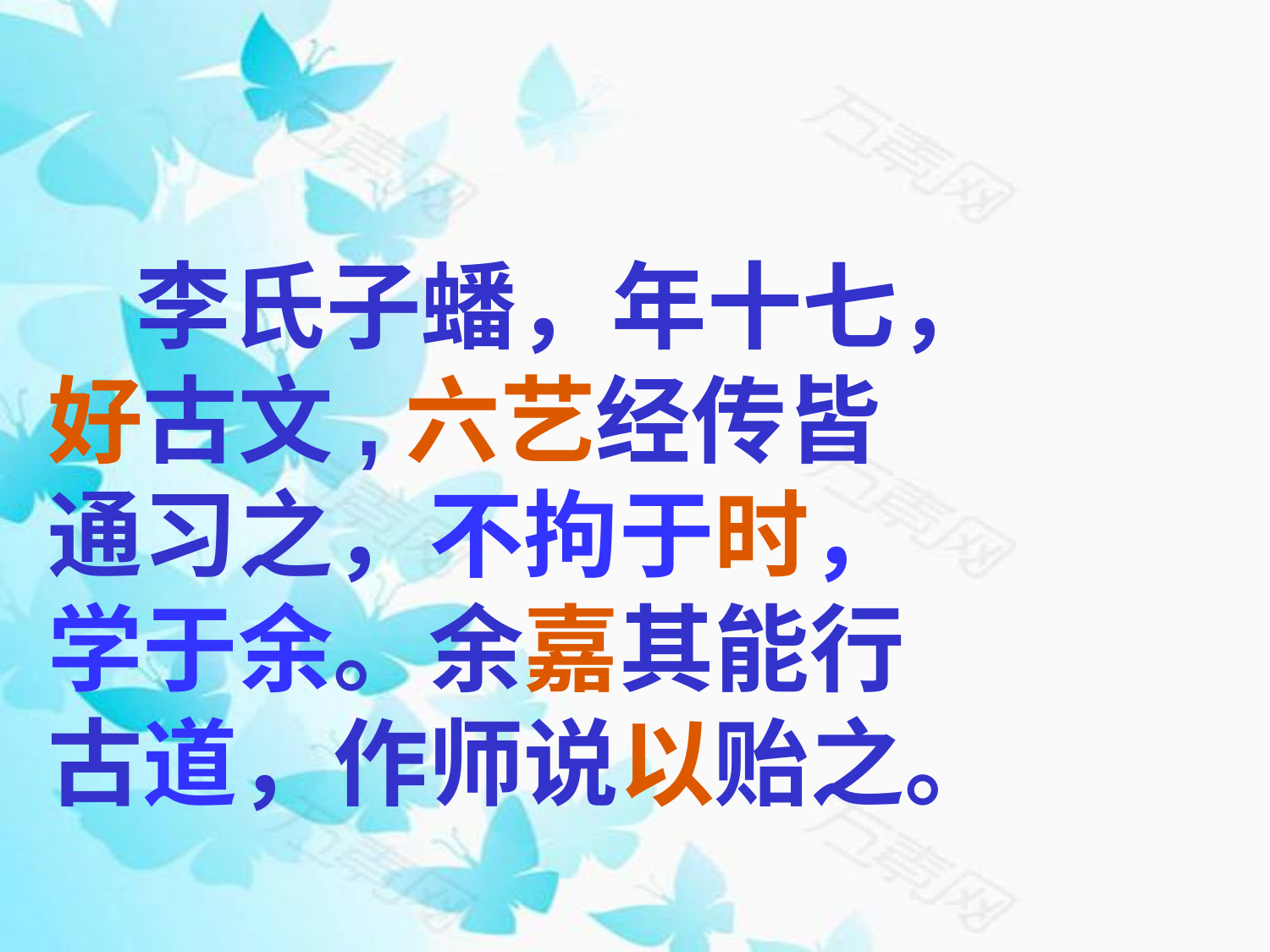

# 李氏子蟠，年十七，好古文,六艺经传皆通习之，不拘于时，学于余。余嘉其能行古道，作师说以贻之。